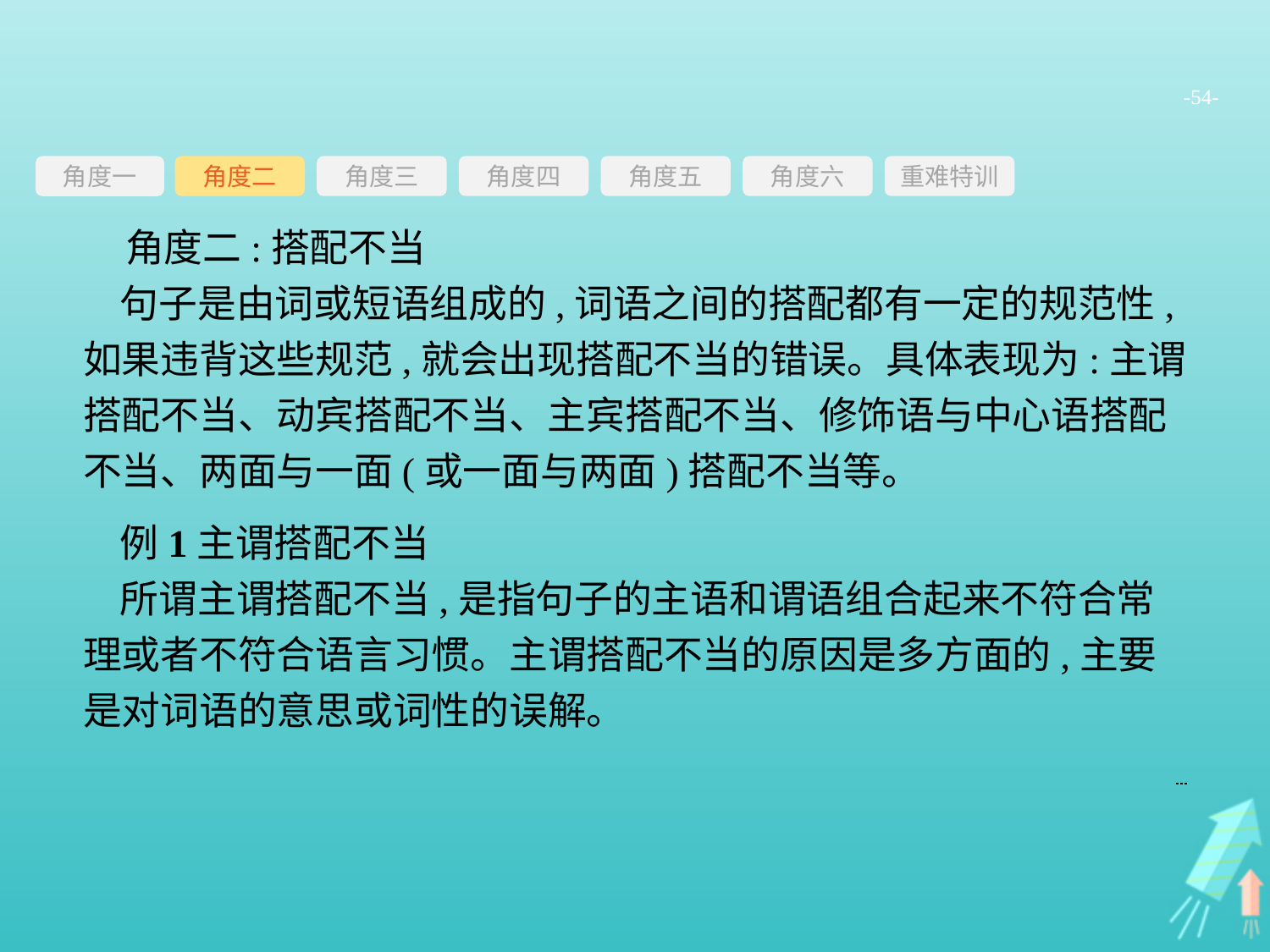

-54-
角度三
角度四
角度五
角度六
重难特训
角度二
角度一
角度二:搭配不当
句子是由词或短语组成的,词语之间的搭配都有一定的规范性,如果违背这些规范,就会出现搭配不当的错误。具体表现为:主谓搭配不当、动宾搭配不当、主宾搭配不当、修饰语与中心语搭配不当、两面与一面(或一面与两面)搭配不当等。
例1主谓搭配不当
所谓主谓搭配不当,是指句子的主语和谓语组合起来不符合常理或者不符合语言习惯。主谓搭配不当的原因是多方面的,主要是对词语的意思或词性的误解。